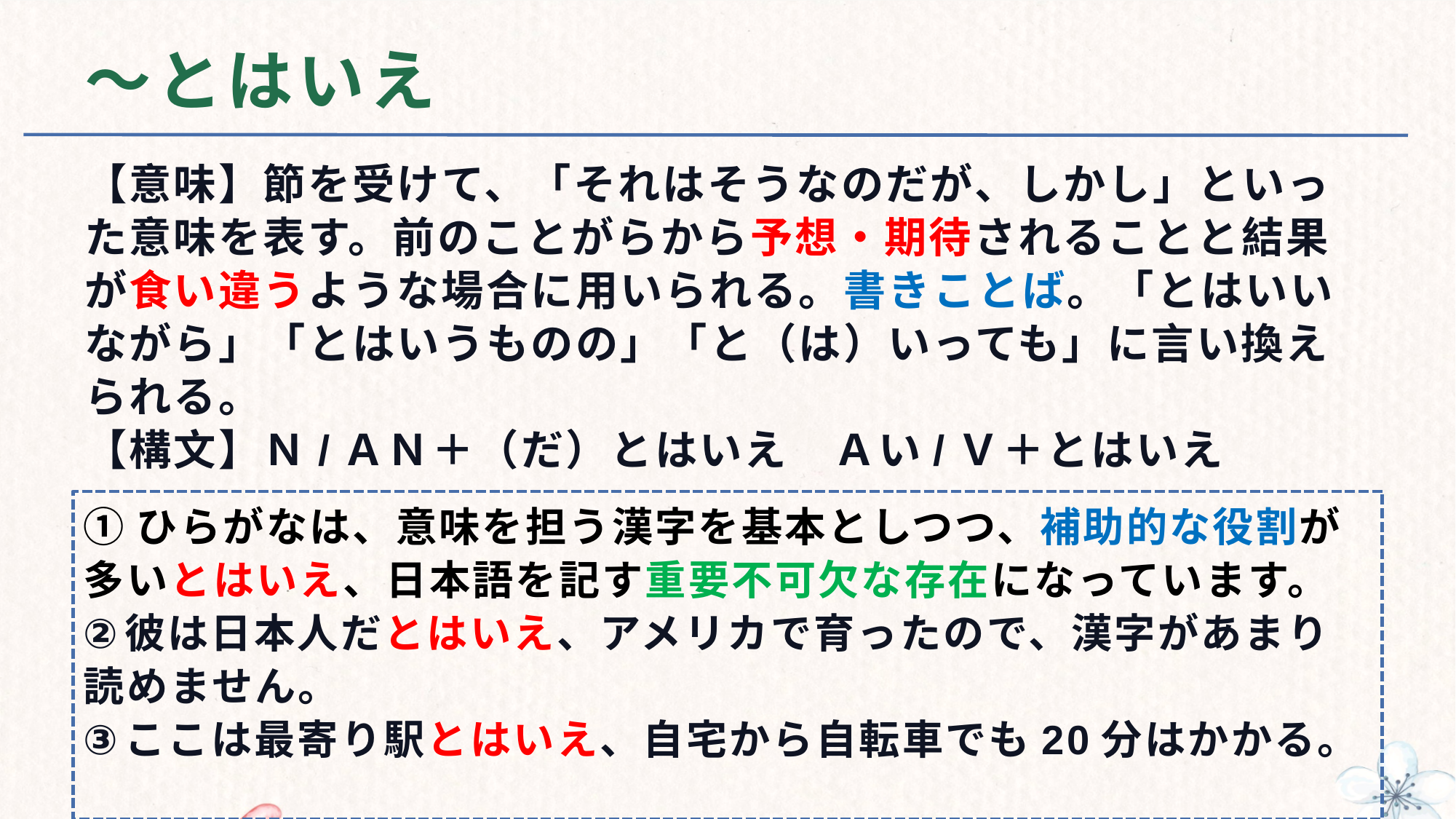

# ～とはいえ
【意味】節を受けて、「それはそうなのだが、しかし」といった意味を表す。前のことがらから予想・期待されることと結果が食い違うような場合に用いられる。書きことば。「とはいいながら」「とはいうものの」「と（は）いっても」に言い換えられる。
【構文】Ｎ/ＡＮ＋（だ）とはいえ　Ａい/Ｖ＋とはいえ
①ひらがなは、意味を担う漢字を基本としつつ、補助的な役割が多いとはいえ、日本語を記す重要不可欠な存在になっています。
彼は日本人だとはいえ、アメリカで育ったので、漢字があまり読めません。
ここは最寄り駅とはいえ、自宅から自転車でも20分はかかる。